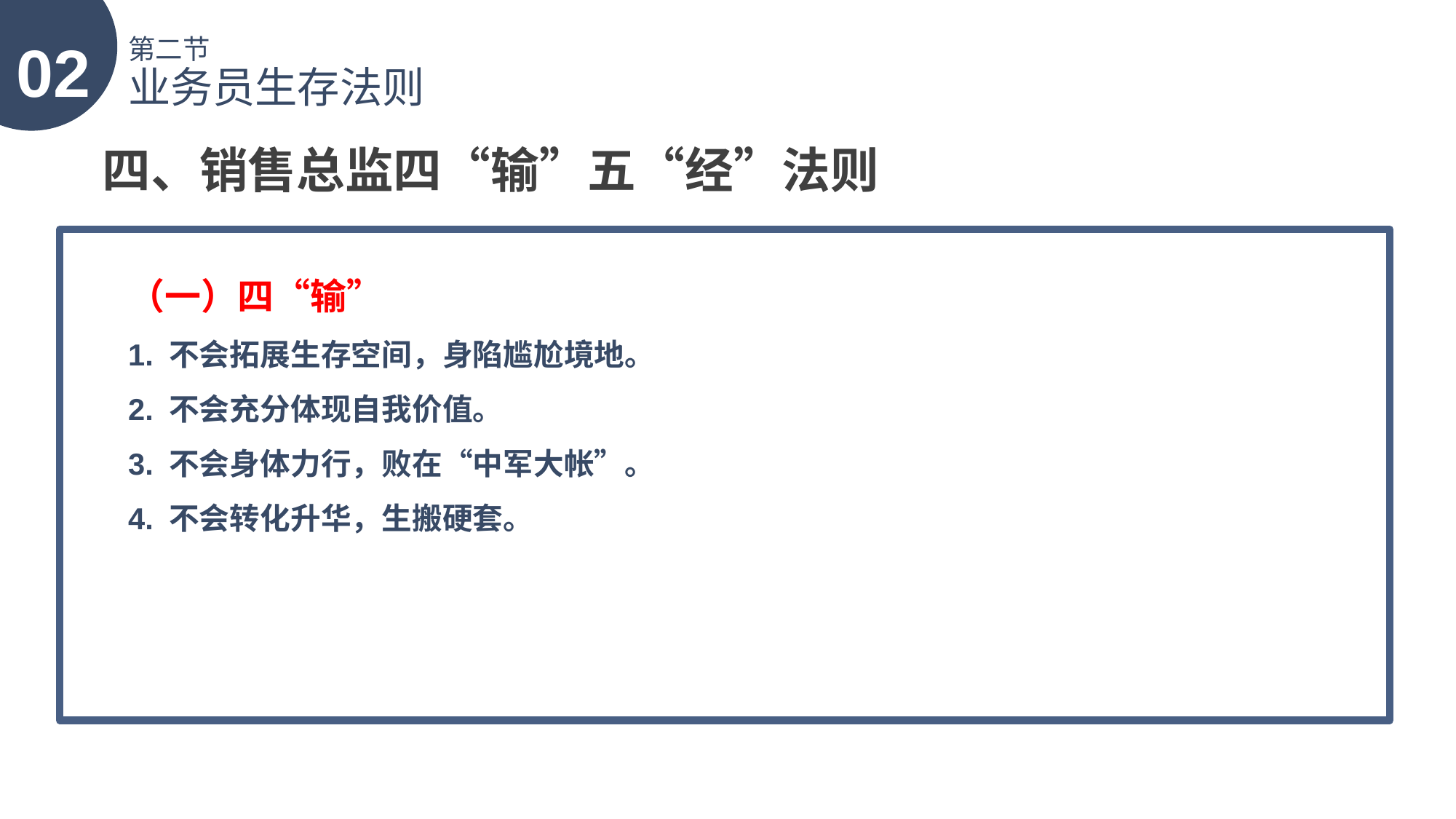

02
第二节
业务员生存法则
四、销售总监四“输”五“经”法则

（一）四“输”
1. 不会拓展生存空间，身陷尴尬境地。
2. 不会充分体现自我价值。
3. 不会身体力行，败在“中军大帐”。
4. 不会转化升华，生搬硬套。